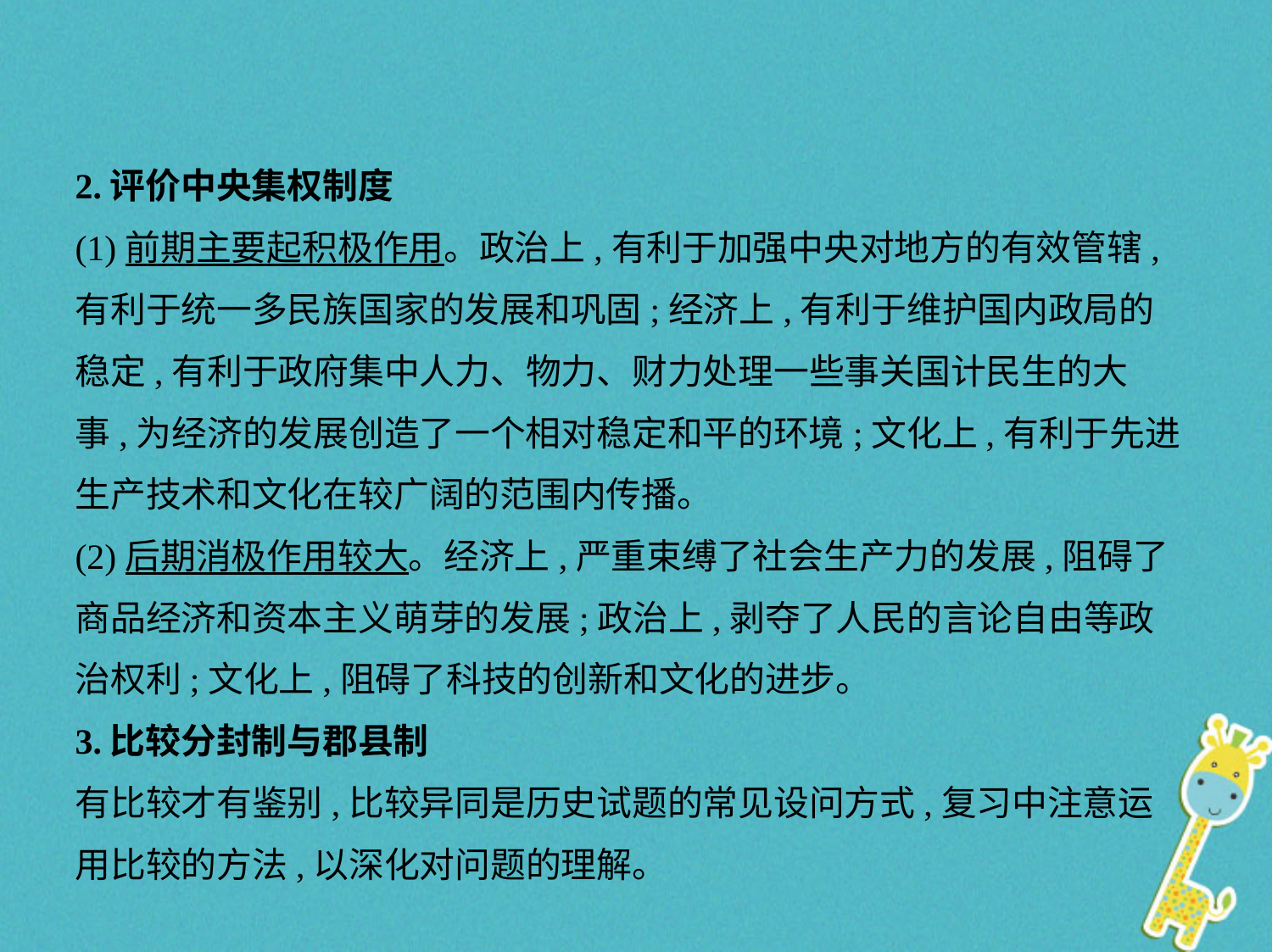

2.评价中央集权制度
(1)前期主要起积极作用。政治上,有利于加强中央对地方的有效管辖,
有利于统一多民族国家的发展和巩固;经济上,有利于维护国内政局的
稳定,有利于政府集中人力、物力、财力处理一些事关国计民生的大
事,为经济的发展创造了一个相对稳定和平的环境;文化上,有利于先进
生产技术和文化在较广阔的范围内传播。
(2)后期消极作用较大。经济上,严重束缚了社会生产力的发展,阻碍了
商品经济和资本主义萌芽的发展;政治上,剥夺了人民的言论自由等政
治权利;文化上,阻碍了科技的创新和文化的进步。
3.比较分封制与郡县制
有比较才有鉴别,比较异同是历史试题的常见设问方式,复习中注意运
用比较的方法,以深化对问题的理解。